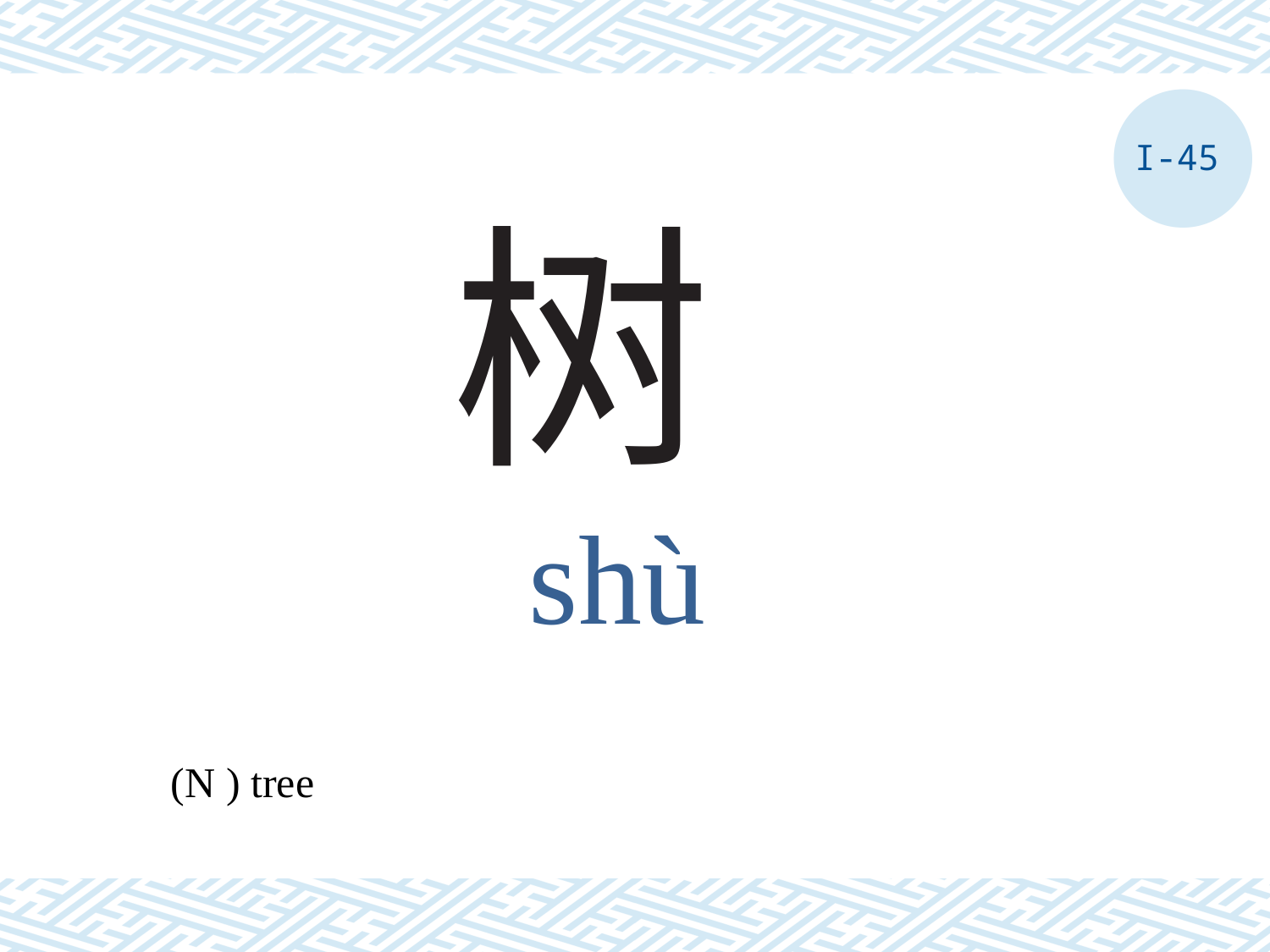

I-45
# 树
shù
(N ) tree